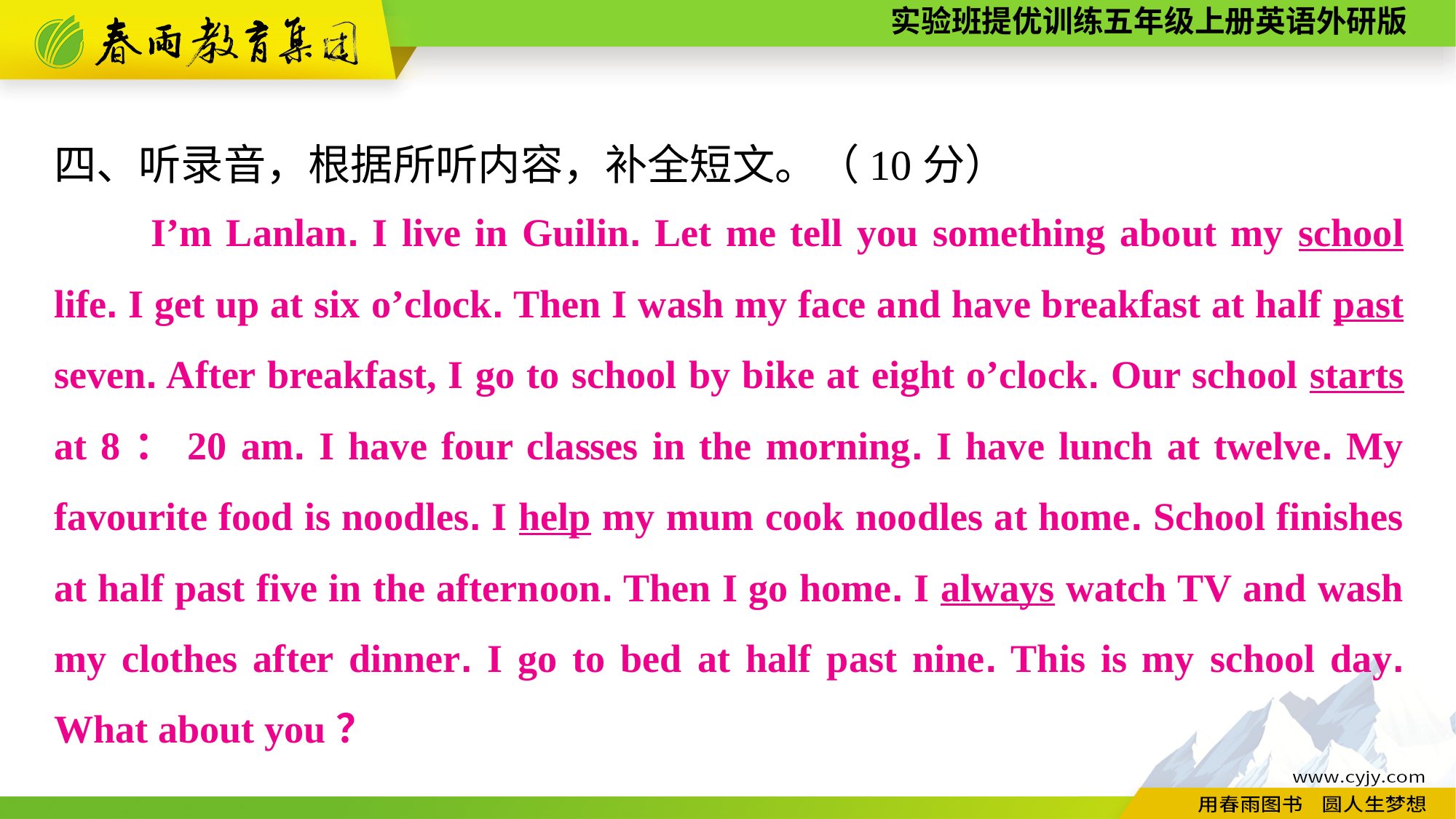

四、听录音，根据所听内容，补全短文。（10分）
　　I’m Lanlan. I live in Guilin. Let me tell you something about my school life. I get up at six o’clock. Then I wash my face and have breakfast at half past seven. After breakfast, I go to school by bike at eight o’clock. Our school starts at 8：20 am. I have four classes in the morning. I have lunch at twelve. My favourite food is noodles. I help my mum cook noodles at home. School finishes at half past five in the afternoon. Then I go home. I always watch TV and wash my clothes after dinner. I go to bed at half past nine. This is my school day. What about you？